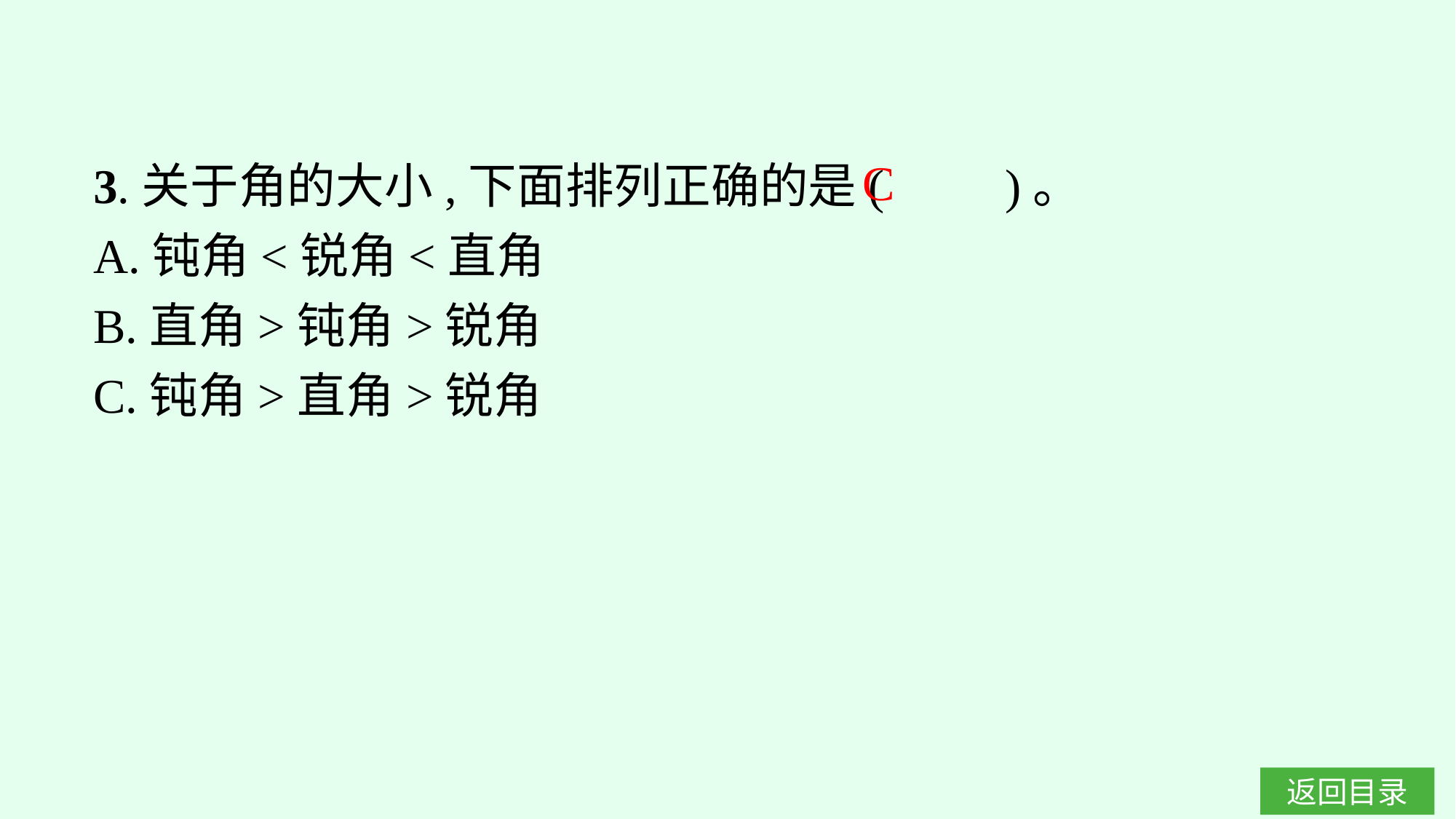

C
3.关于角的大小,下面排列正确的是(　　)。
A.钝角<锐角<直角
B.直角>钝角>锐角
C.钝角>直角>锐角